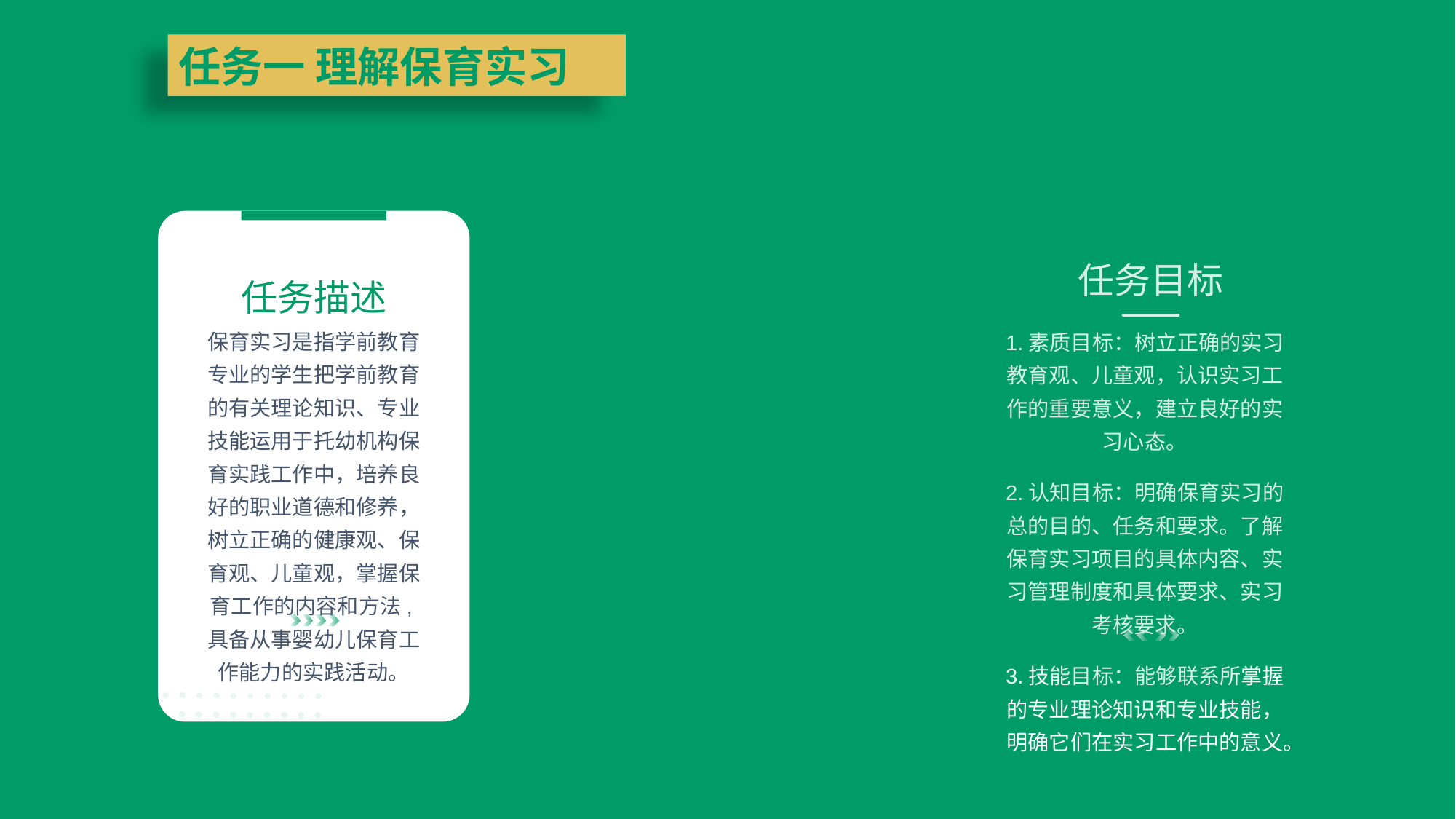

任务一 理解保育实习

任务目标
1.素质目标：树立正确的实习教育观、儿童观，认识实习工作的重要意义，建立良好的实习心态。
2.认知目标：明确保育实习的总的目的、任务和要求。了解保育实习项目的具体内容、实习管理制度和具体要求、实习考核要求。
3.技能目标：能够联系所掌握的专业理论知识和专业技能，明确它们在实习工作中的意义。

任务描述
保育实习是指学前教育专业的学生把学前教育的有关理论知识、专业技能运用于托幼机构保育实践工作中，培养良好的职业道德和修养，树立正确的健康观、保育观、儿童观，掌握保育工作的内容和方法,具备从事婴幼儿保育工作能力的实践活动。